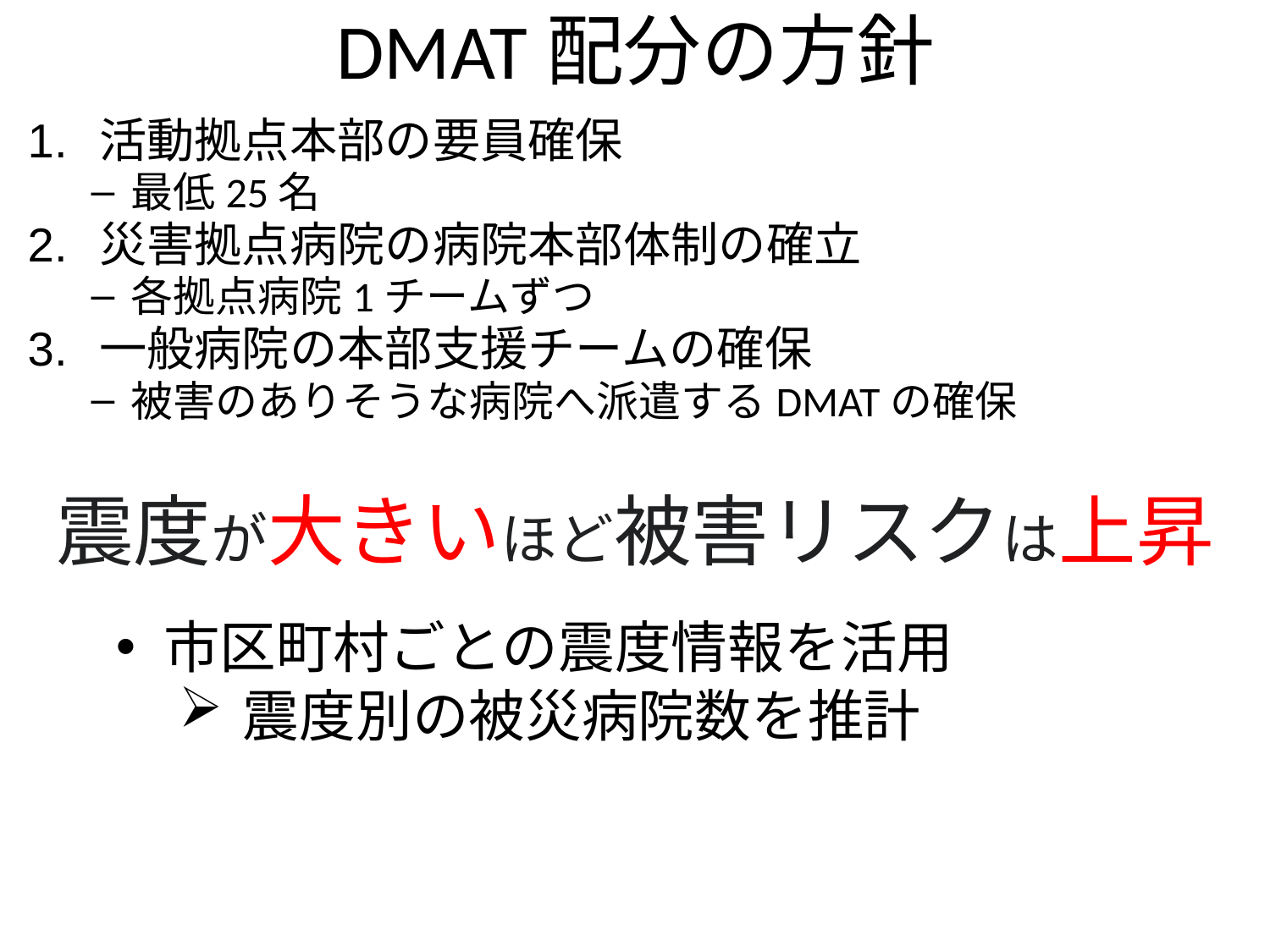

# DMAT配分の方針
活動拠点本部の要員確保
最低25名
災害拠点病院の病院本部体制の確立
各拠点病院1チームずつ
一般病院の本部支援チームの確保
被害のありそうな病院へ派遣するDMATの確保

震度が大きいほど被害リスクは上昇
市区町村ごとの震度情報を活用
震度別の被災病院数を推計